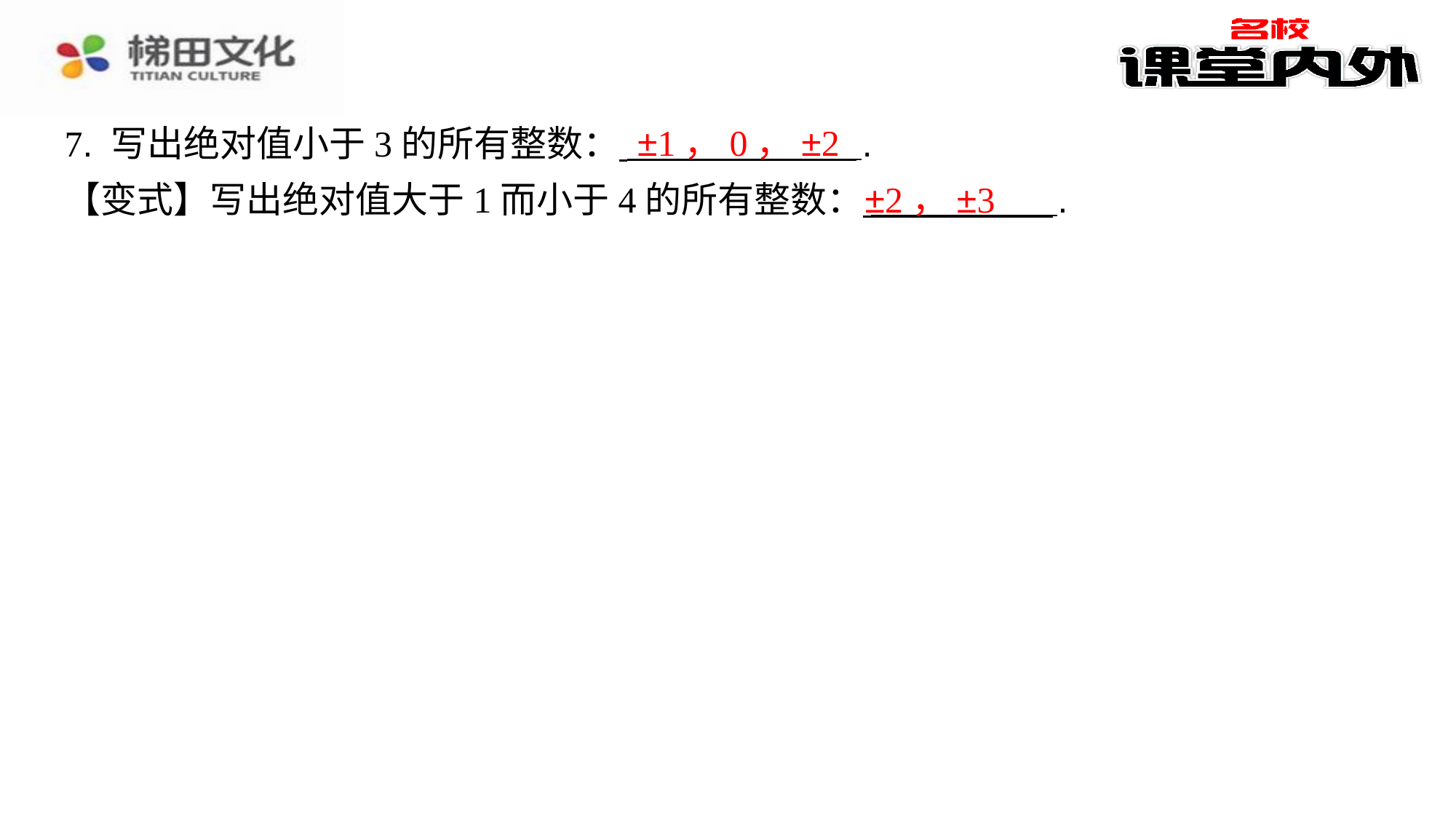

±1，0，±2
7. 写出绝对值小于3的所有整数：                                    ⁠.
【变式】写出绝对值大于1而小于4的所有整数：                             ⁠.
±2，±3